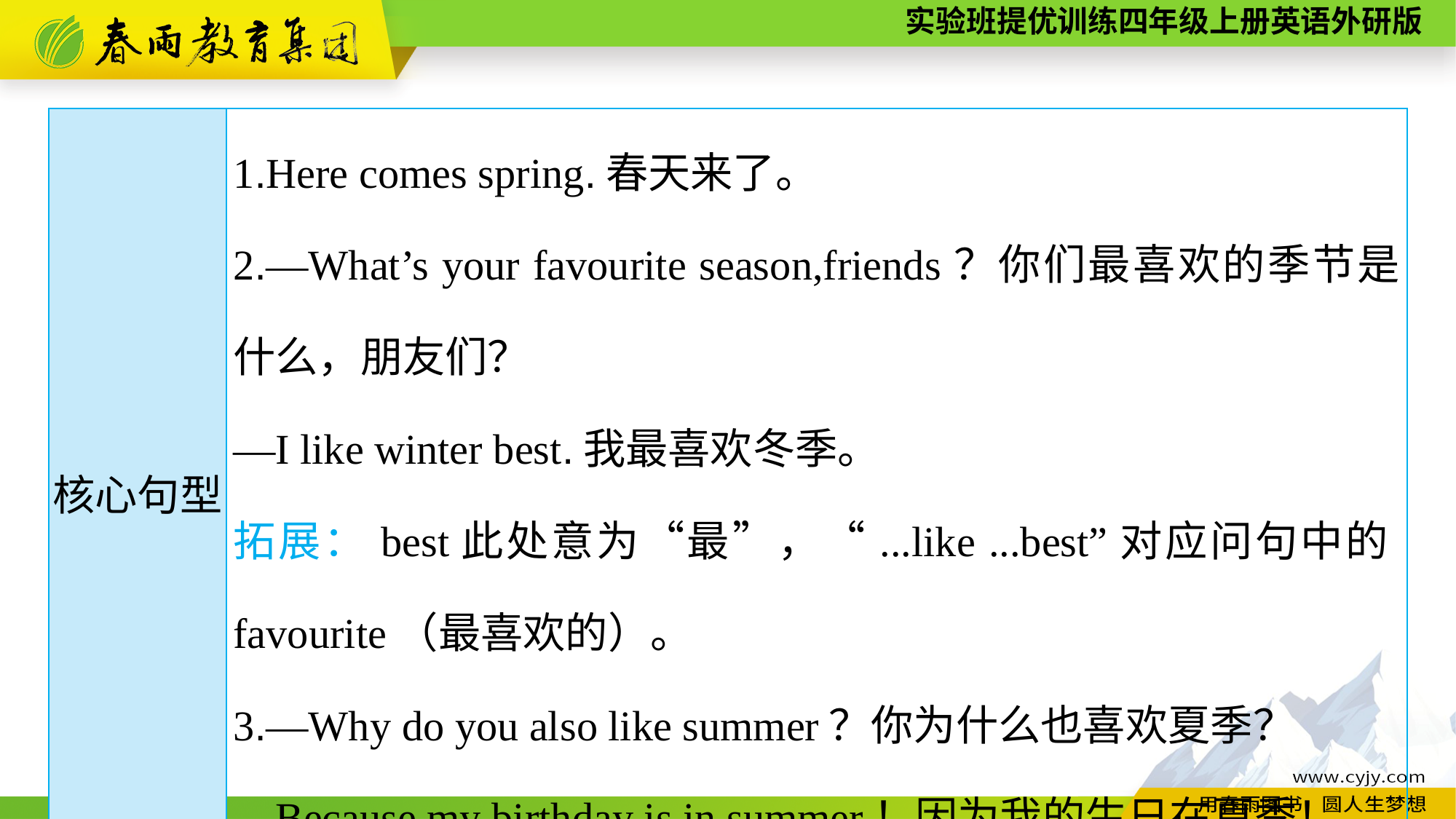

| 核心句型 | 1.Here comes spring.春天来了。 2.—What’s your favourite season,friends？你们最喜欢的季节是什么，朋友们？ —I like winter best.我最喜欢冬季。 拓展：best此处意为“最”，“...like ...best”对应问句中的favourite（最喜欢的）。 3.—Why do you also like summer？你为什么也喜欢夏季？ —Because my birthday is in summer！因为我的生日在夏季！ |
| --- | --- |